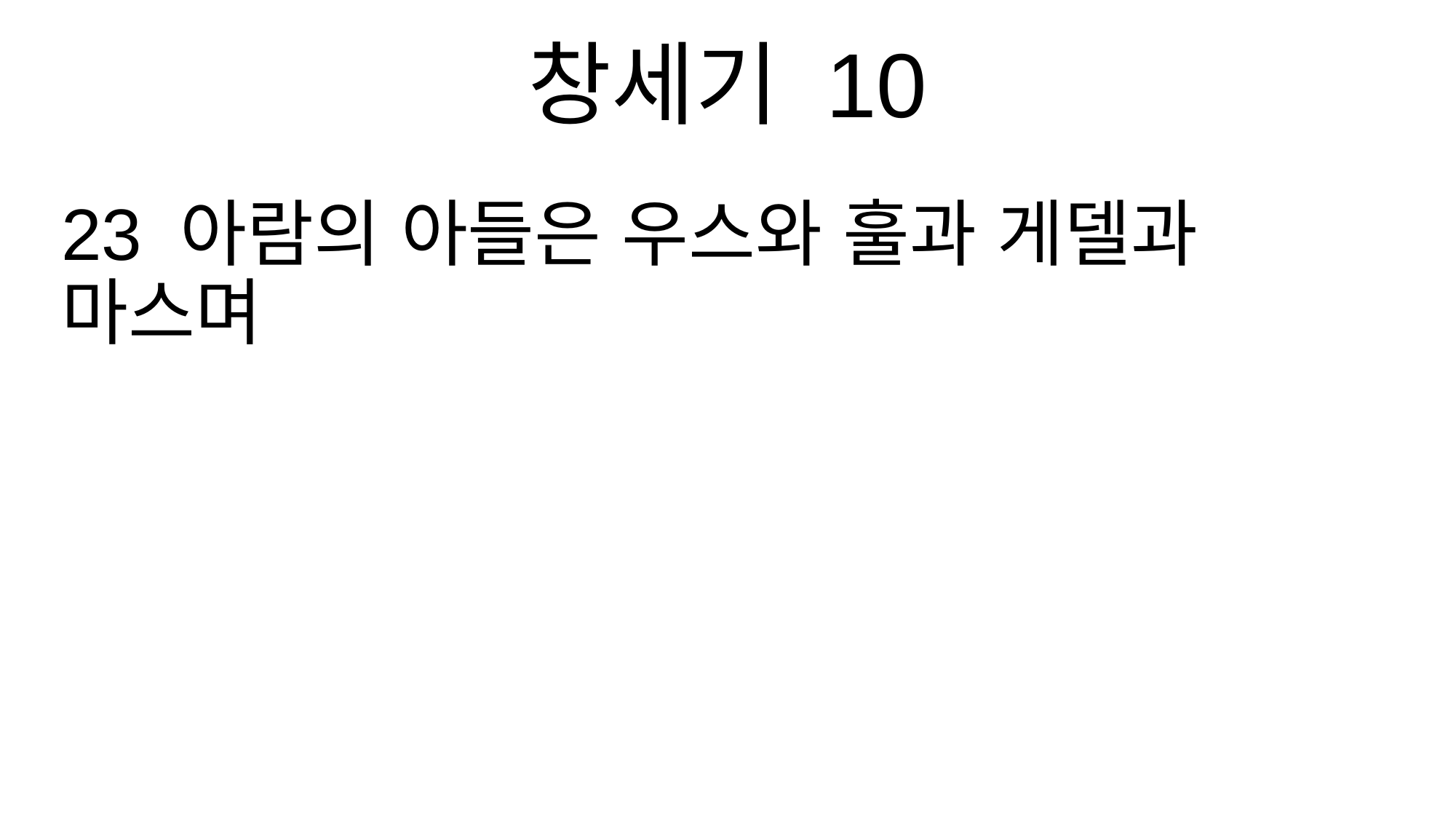

창세기 10
23 아람의 아들은 우스와 훌과 게델과 마스며